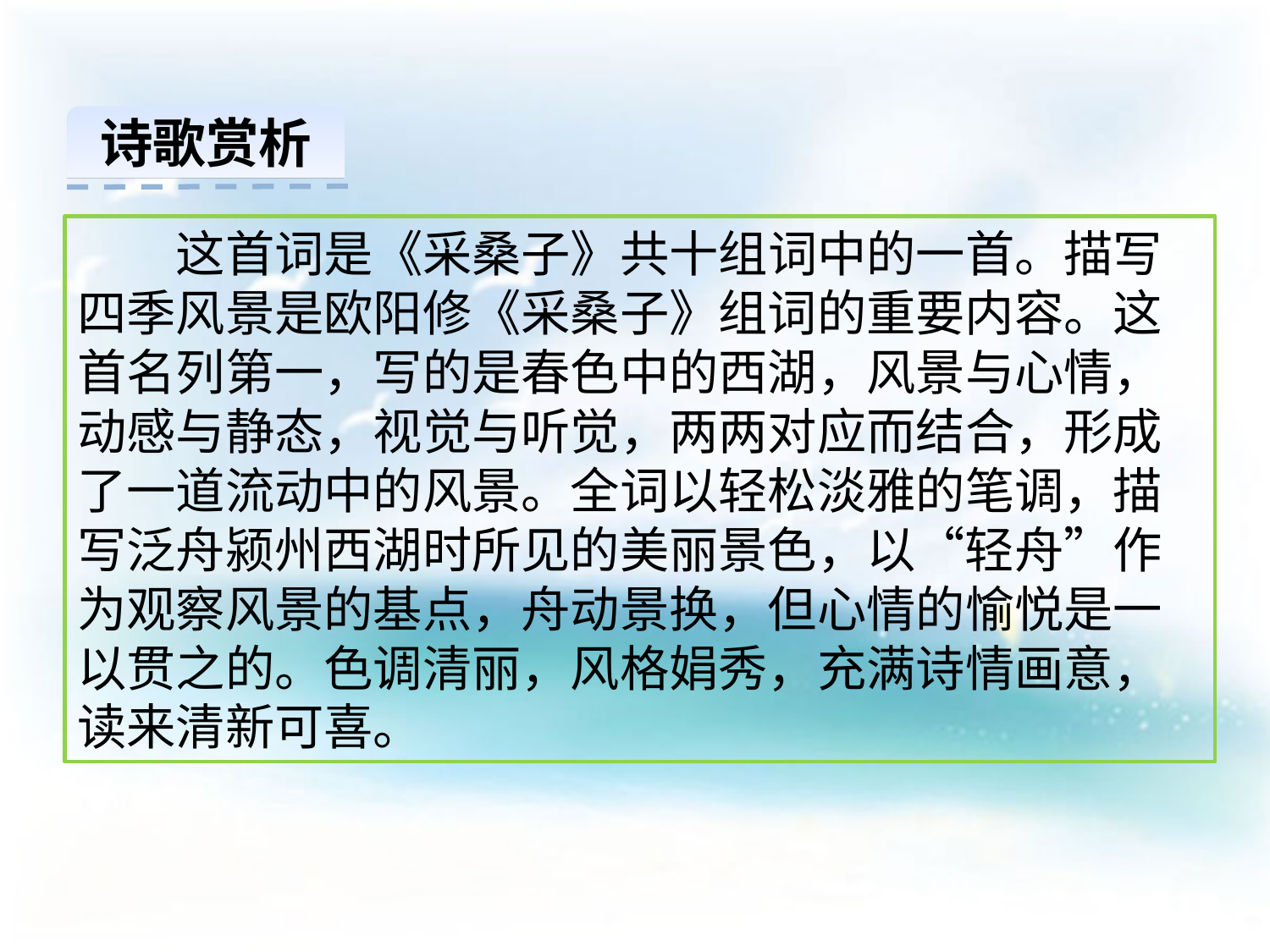

诗歌赏析

　　这首词是《采桑子》共十组词中的一首。描写四季风景是欧阳修《采桑子》组词的重要内容。这首名列第一，写的是春色中的西湖，风景与心情，动感与静态，视觉与听觉，两两对应而结合，形成了一道流动中的风景。全词以轻松淡雅的笔调，描写泛舟颍州西湖时所见的美丽景色，以“轻舟”作为观察风景的基点，舟动景换，但心情的愉悦是一以贯之的。色调清丽，风格娟秀，充满诗情画意，读来清新可喜。